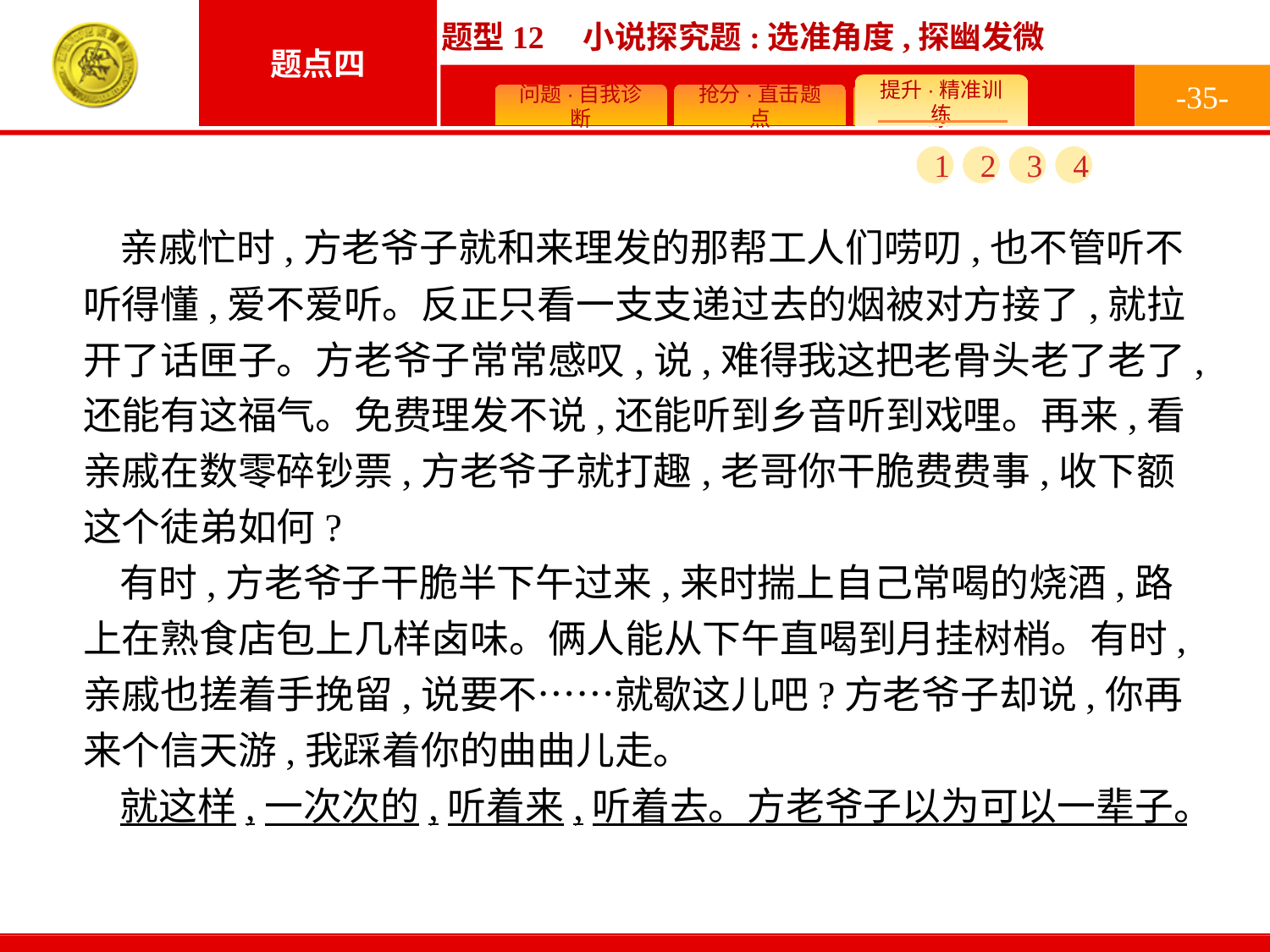

-35-
1
2
3
4
亲戚忙时,方老爷子就和来理发的那帮工人们唠叨,也不管听不听得懂,爱不爱听。反正只看一支支递过去的烟被对方接了,就拉开了话匣子。方老爷子常常感叹,说,难得我这把老骨头老了老了,还能有这福气。免费理发不说,还能听到乡音听到戏哩。再来,看亲戚在数零碎钞票,方老爷子就打趣,老哥你干脆费费事,收下额这个徒弟如何?
有时,方老爷子干脆半下午过来,来时揣上自己常喝的烧酒,路上在熟食店包上几样卤味。俩人能从下午直喝到月挂树梢。有时,亲戚也搓着手挽留,说要不……就歇这儿吧?方老爷子却说,你再来个信天游,我踩着你的曲曲儿走。
就这样,一次次的,听着来,听着去。方老爷子以为可以一辈子。